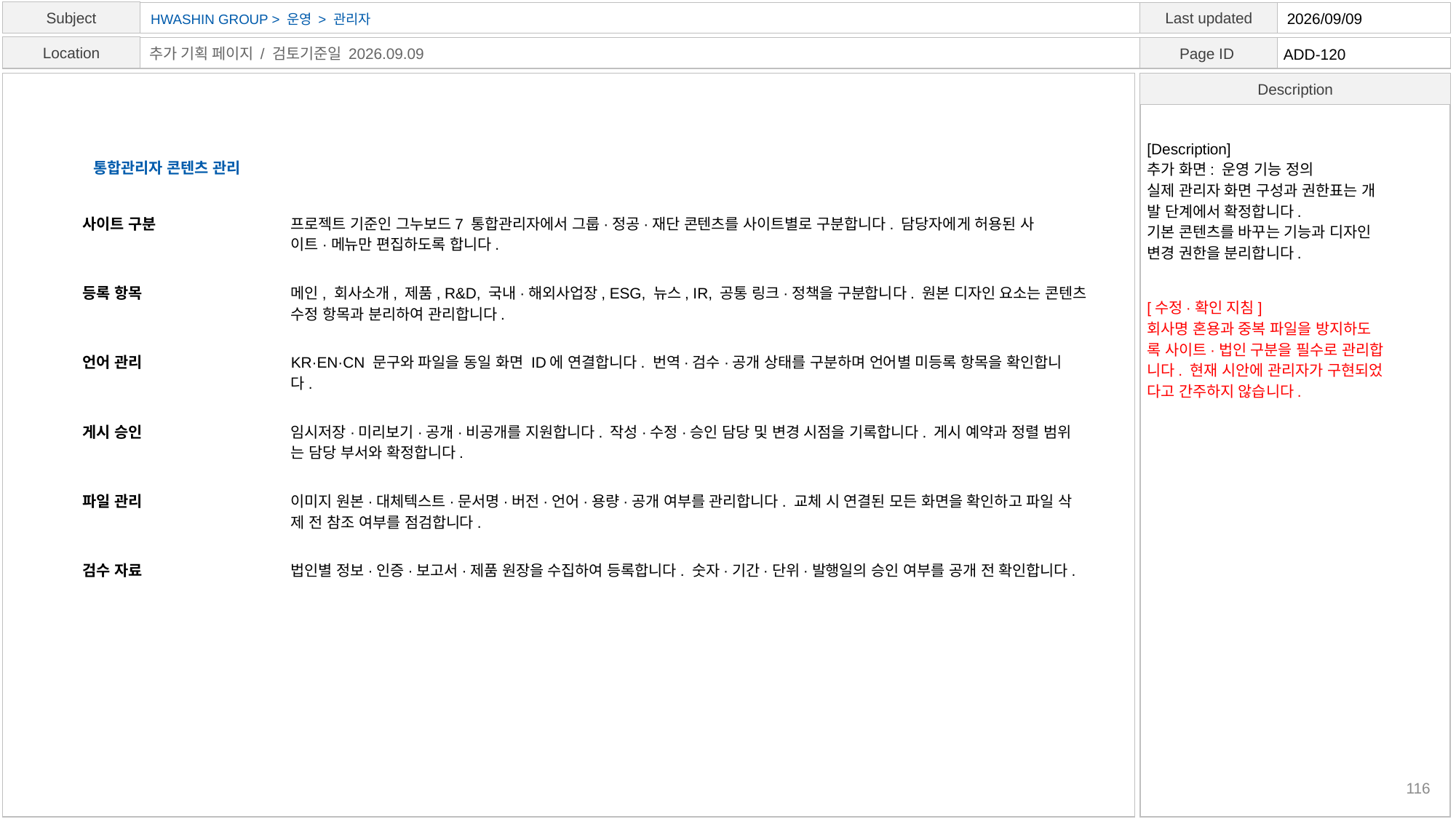

HWASHIN GROUP > 운영 > 관리자
2026/09/09
ADD-120
추가 기획 페이지 / 검토기준일 2026.09.09
[Description]
추가 화면: 운영 기능 정의
실제 관리자 화면 구성과 권한표는 개
발 단계에서 확정합니다.
기본 콘텐츠를 바꾸는 기능과 디자인
변경 권한을 분리합니다.
통합관리자 콘텐츠 관리
사이트 구분
프로젝트 기준인 그누보드7 통합관리자에서 그룹·정공·재단 콘텐츠를 사이트별로 구분합니다. 담당자에게 허용된 사
이트·메뉴만 편집하도록 합니다.
등록 항목
메인, 회사소개, 제품, R&D, 국내·해외사업장, ESG, 뉴스, IR, 공통 링크·정책을 구분합니다. 원본 디자인 요소는 콘텐츠
수정 항목과 분리하여 관리합니다.
[수정·확인 지침]
회사명 혼용과 중복 파일을 방지하도
록 사이트·법인 구분을 필수로 관리합
니다. 현재 시안에 관리자가 구현되었
다고 간주하지 않습니다.
언어 관리
KR·EN·CN 문구와 파일을 동일 화면 ID에 연결합니다. 번역·검수·공개 상태를 구분하며 언어별 미등록 항목을 확인합니
다.
게시 승인
임시저장·미리보기·공개·비공개를 지원합니다. 작성·수정·승인 담당 및 변경 시점을 기록합니다. 게시 예약과 정렬 범위
는 담당 부서와 확정합니다.
파일 관리
이미지 원본·대체텍스트·문서명·버전·언어·용량·공개 여부를 관리합니다. 교체 시 연결된 모든 화면을 확인하고 파일 삭
제 전 참조 여부를 점검합니다.
검수 자료
법인별 정보·인증·보고서·제품 원장을 수집하여 등록합니다. 숫자·기간·단위·발행일의 승인 여부를 공개 전 확인합니다.
116